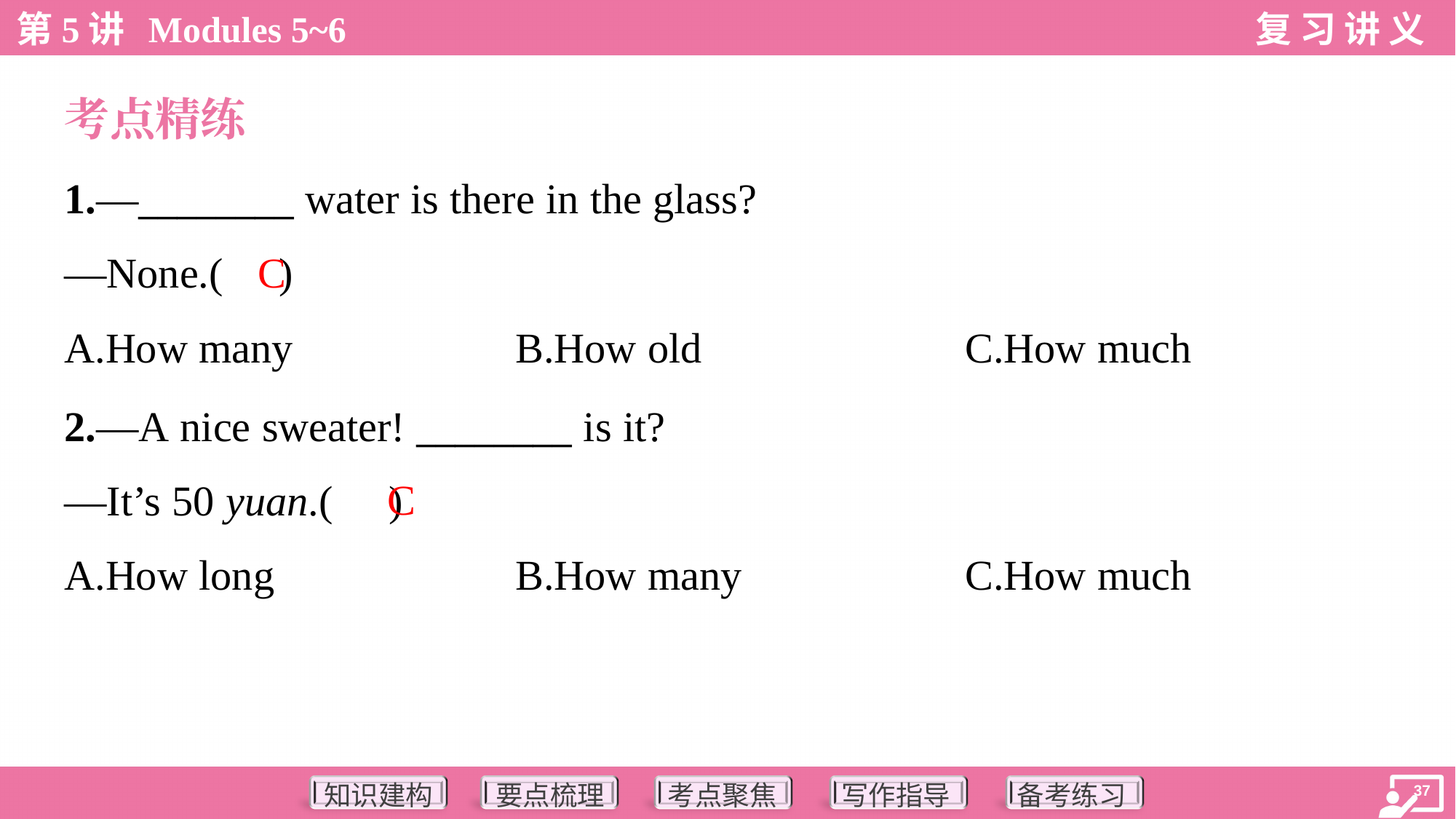

考点精练
1.—________ water is there in the glass?
—None.(     )
C
A.How many	B.How old	C.How much
2.—A nice sweater! ________ is it?
—It’s 50 yuan.(     )
C
A.How long	B.How many	C.How much